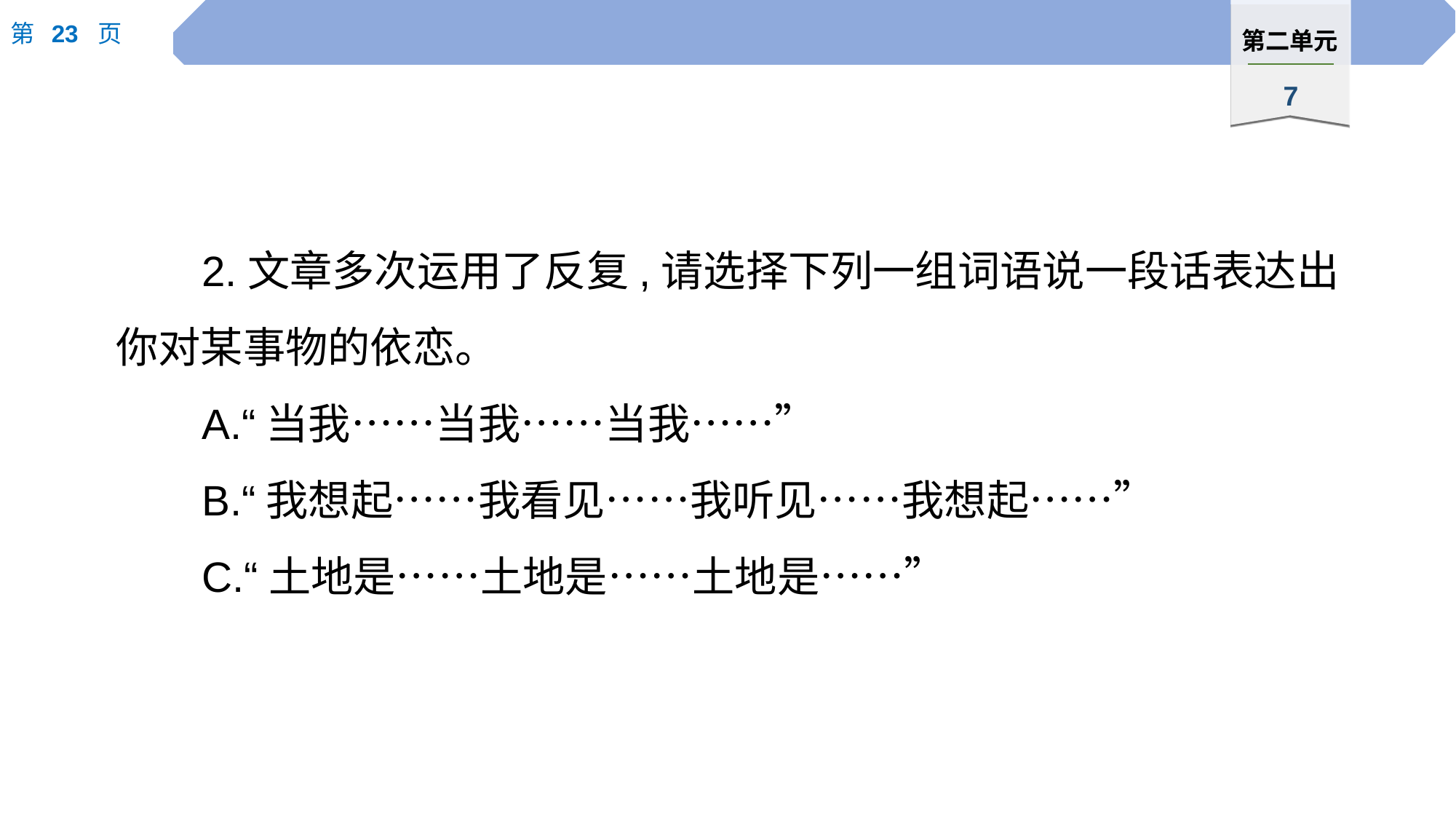

2.文章多次运用了反复,请选择下列一组词语说一段话表达出你对某事物的依恋。
A.“当我……当我……当我……”
B.“我想起……我看见……我听见……我想起……”
C.“土地是……土地是……土地是……”